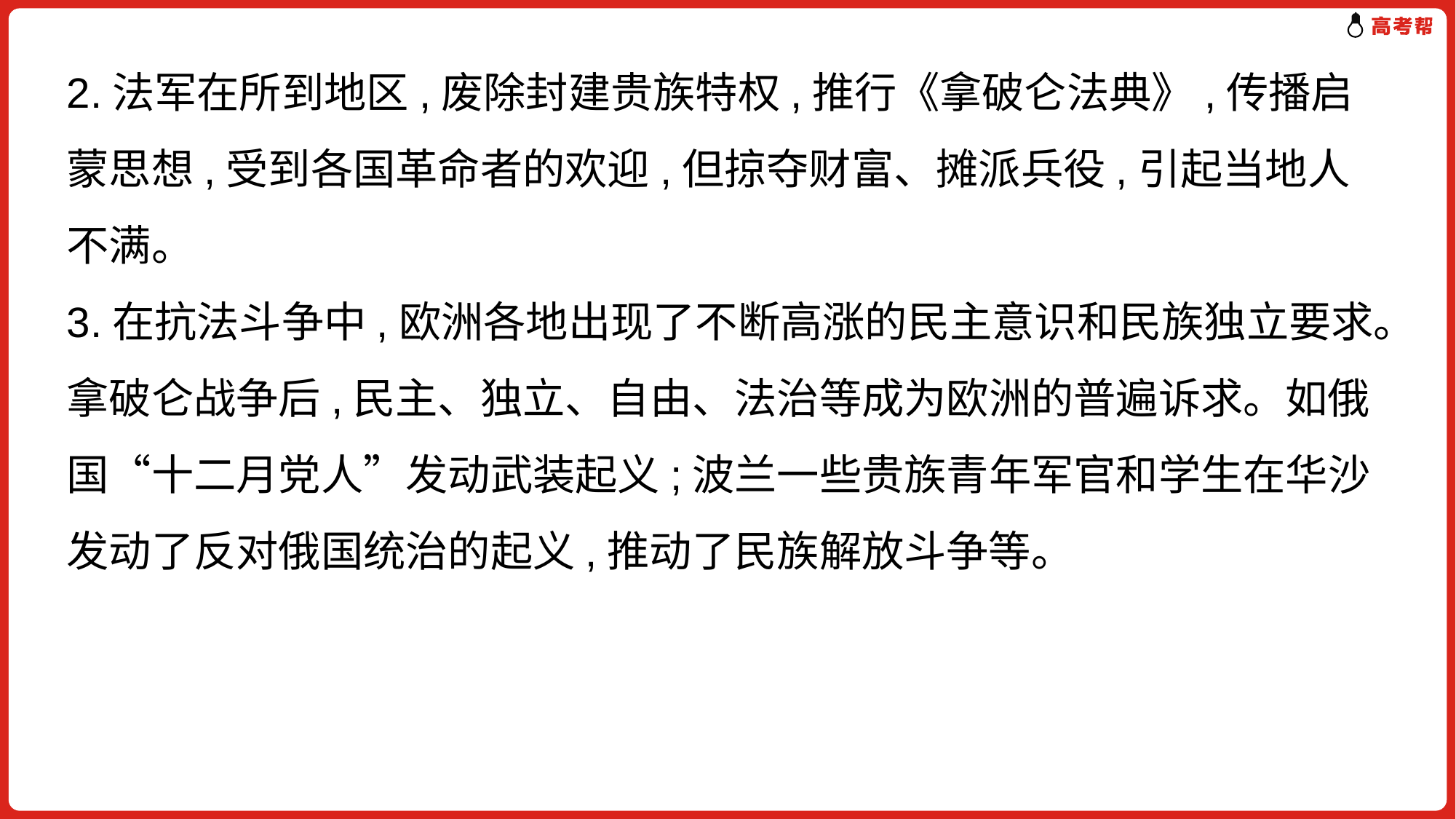

2.法军在所到地区,废除封建贵族特权,推行《拿破仑法典》,传播启蒙思想,受到各国革命者的欢迎,但掠夺财富、摊派兵役,引起当地人不满。
3.在抗法斗争中,欧洲各地出现了不断高涨的民主意识和民族独立要求。拿破仑战争后,民主、独立、自由、法治等成为欧洲的普遍诉求。如俄国“十二月党人”发动武装起义;波兰一些贵族青年军官和学生在华沙发动了反对俄国统治的起义,推动了民族解放斗争等。